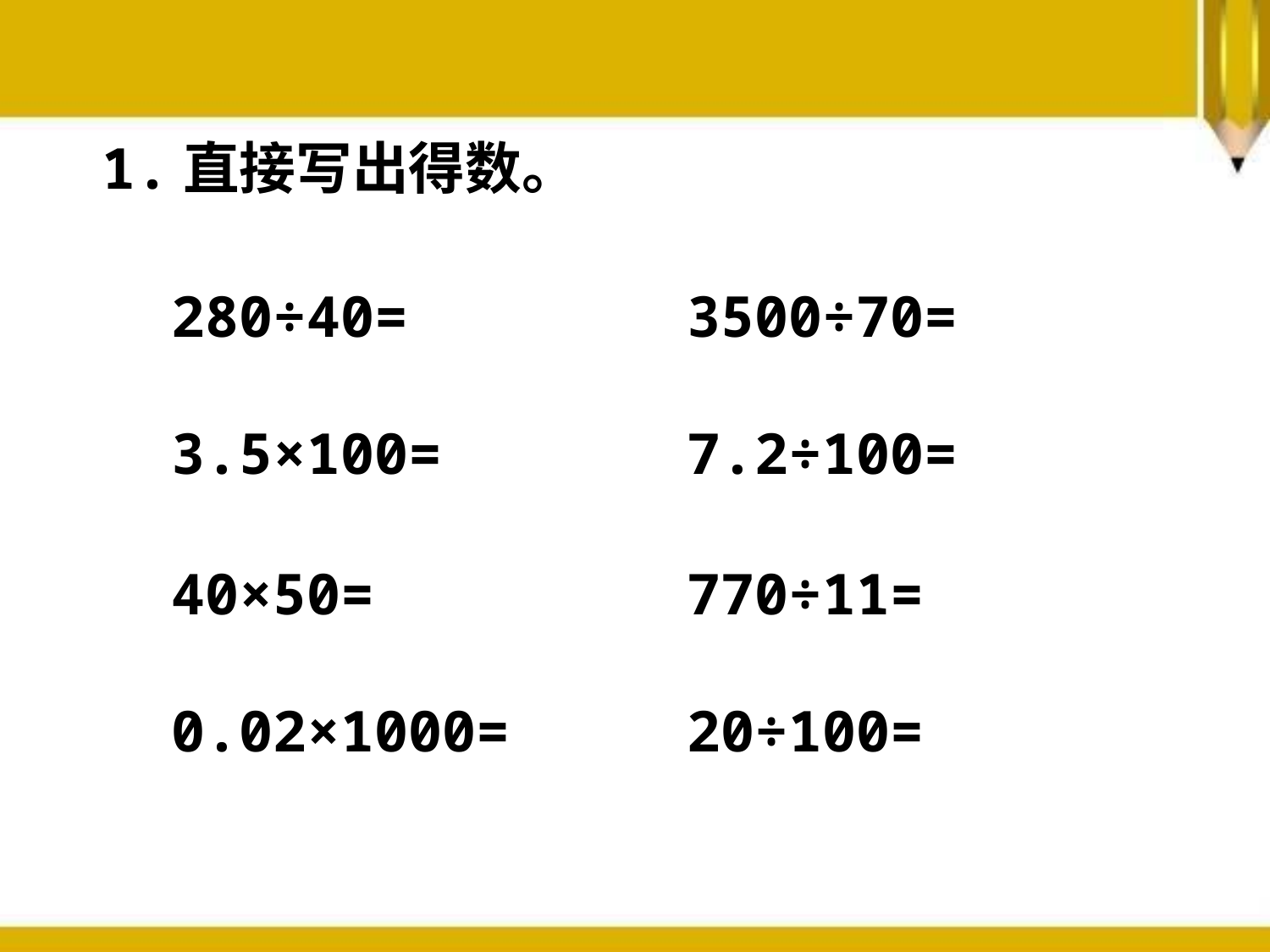

1.直接写出得数。
280÷40=
3500÷70=
3.5×100=
7.2÷100=
40×50=
770÷11=
0.02×1000=
20÷100=